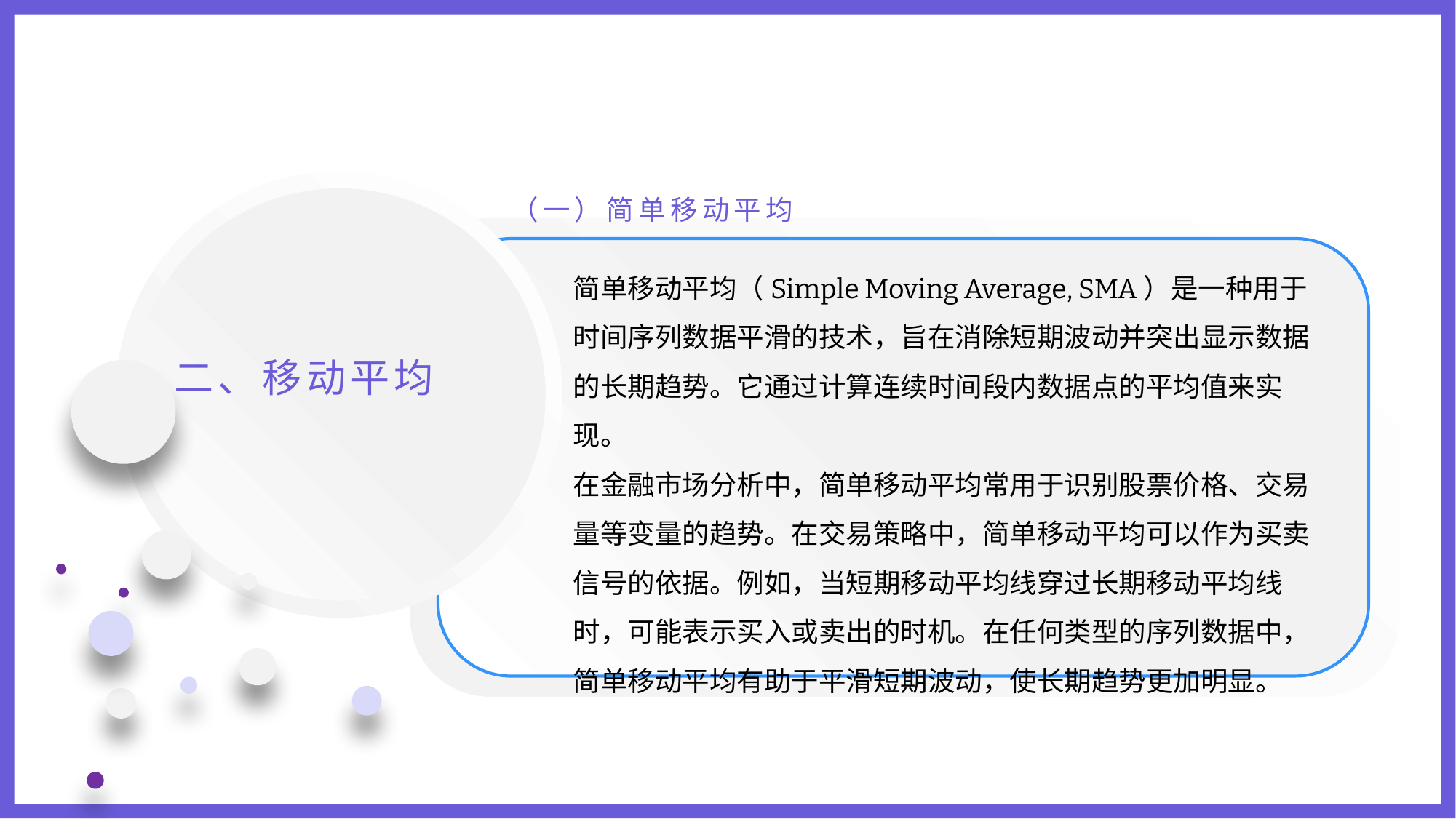

（一）简单移动平均

简单移动平均（Simple Moving Average, SMA）是一种用于时间序列数据平滑的技术，旨在消除短期波动并突出显示数据的长期趋势。它通过计算连续时间段内数据点的平均值来实现。
在金融市场分析中，简单移动平均常用于识别股票价格、交易量等变量的趋势。在交易策略中，简单移动平均可以作为买卖信号的依据。例如，当短期移动平均线穿过长期移动平均线时，可能表示买入或卖出的时机。在任何类型的序列数据中，简单移动平均有助于平滑短期波动，使长期趋势更加明显。
二、移动平均